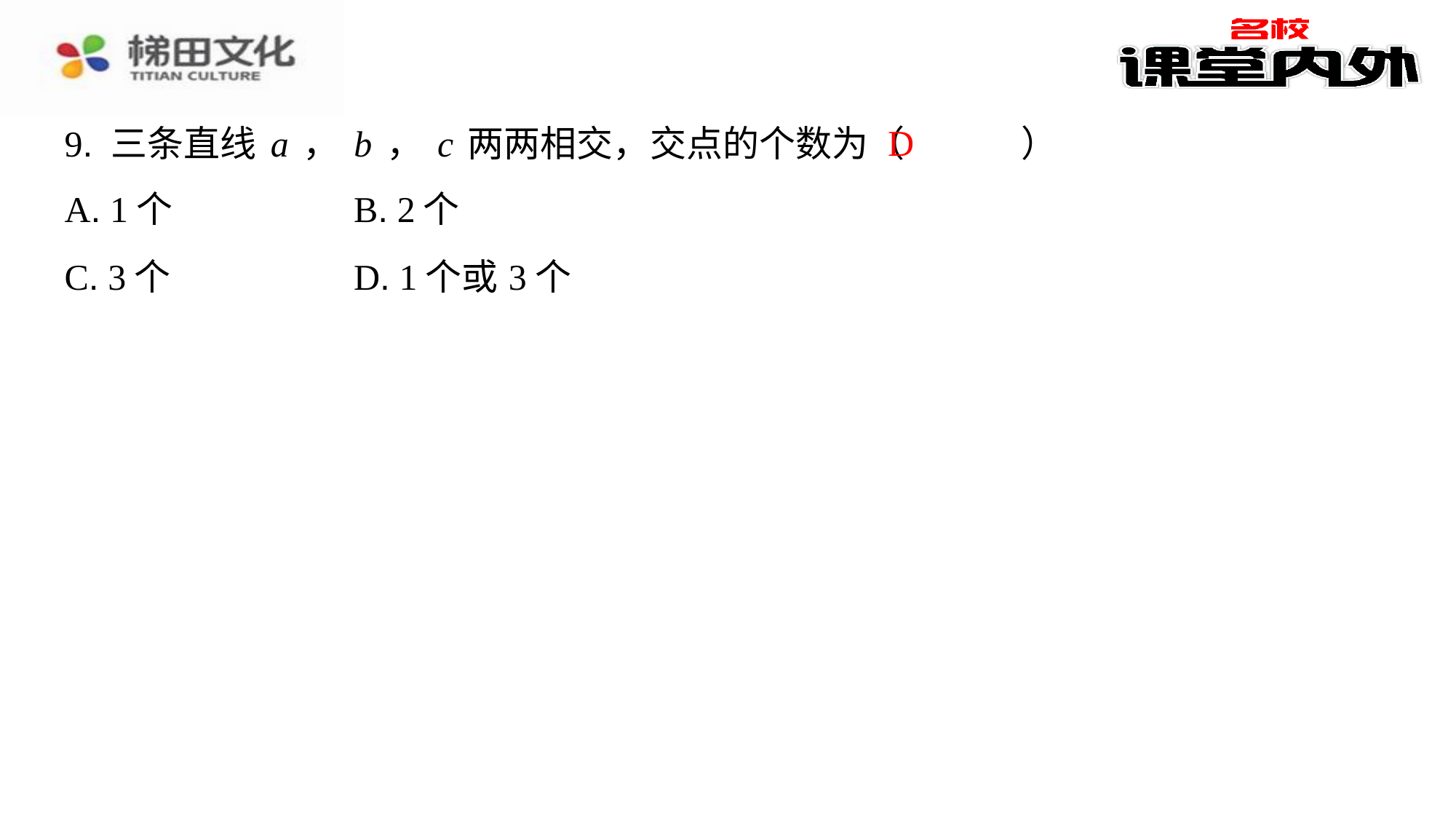

D
9. 三条直线a，b，c两两相交，交点的个数为（　D　）
| A. 1个 | B. 2个 |
| --- | --- |
| C. 3个 | D. 1个或3个 |